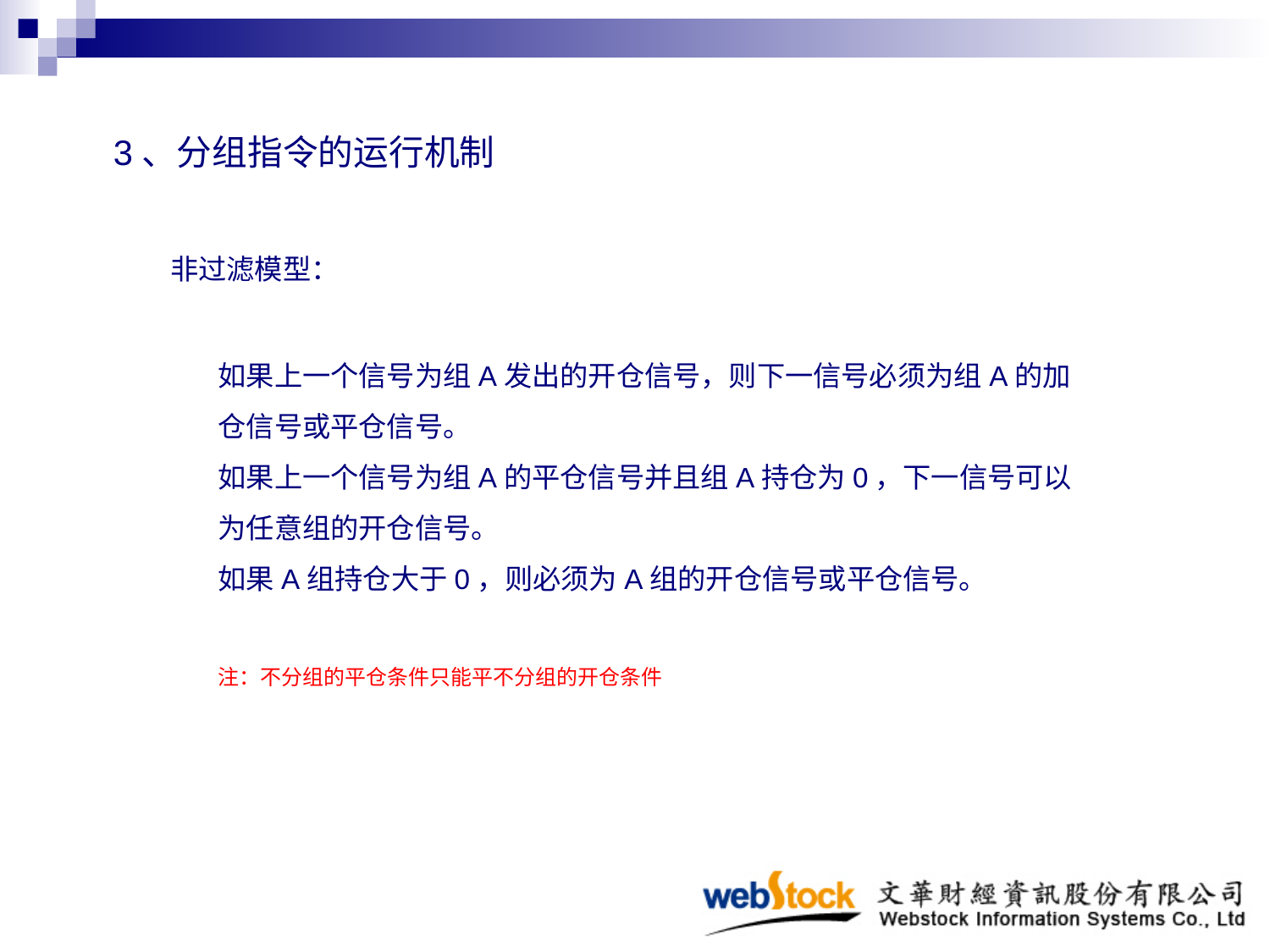

# 3、分组指令的运行机制

非过滤模型：
如果上一个信号为组A发出的开仓信号，则下一信号必须为组A的加仓信号或平仓信号。
如果上一个信号为组A的平仓信号并且组A持仓为0，下一信号可以为任意组的开仓信号。
如果A组持仓大于0，则必须为A组的开仓信号或平仓信号。
注：不分组的平仓条件只能平不分组的开仓条件